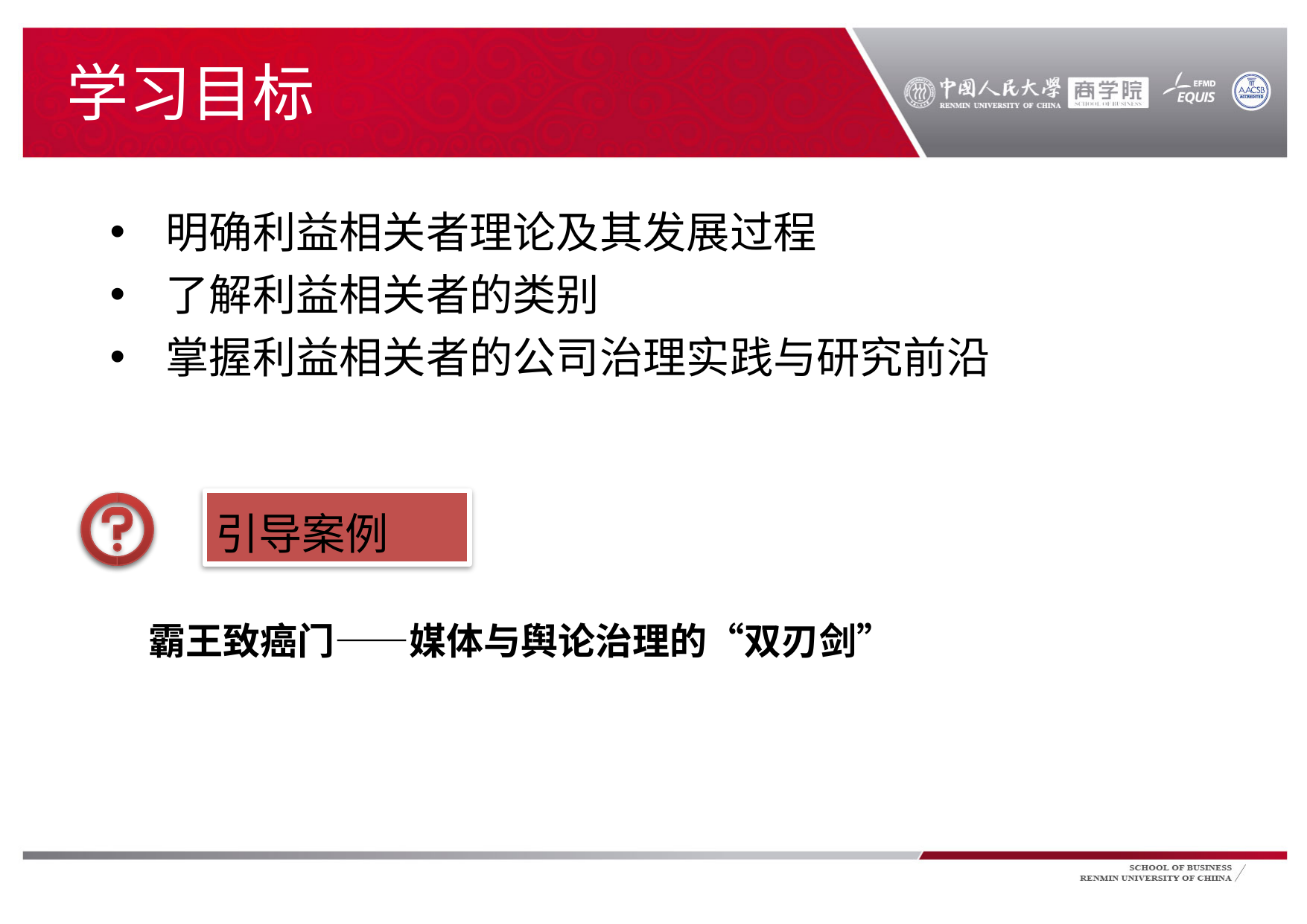

# 学习目标

明确利益相关者理论及其发展过程
了解利益相关者的类别
掌握利益相关者的公司治理实践与研究前沿
引导案例

霸王致癌门——媒体与舆论治理的“双刃剑”